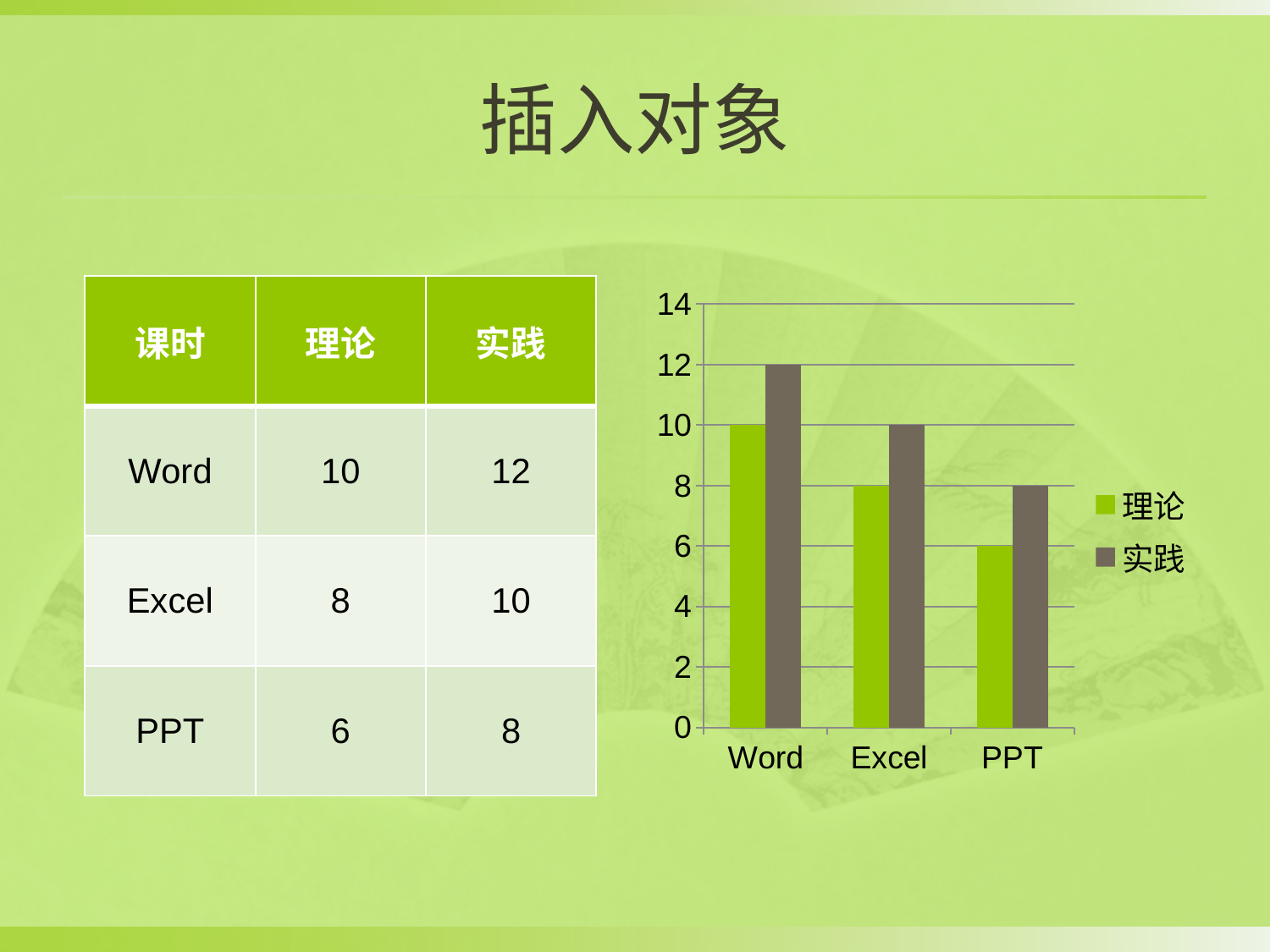

# 插入对象
| 课时 | 理论 | 实践 |
| --- | --- | --- |
| Word | 10 | 12 |
| Excel | 8 | 10 |
| PPT | 6 | 8 |

### Chart

| Category | 理论 | 实践 |
|---|---|---|
| Word | 10.0 | 12.0 |
| Excel | 8.0 | 10.0 |
| PPT | 6.0 | 8.0 |